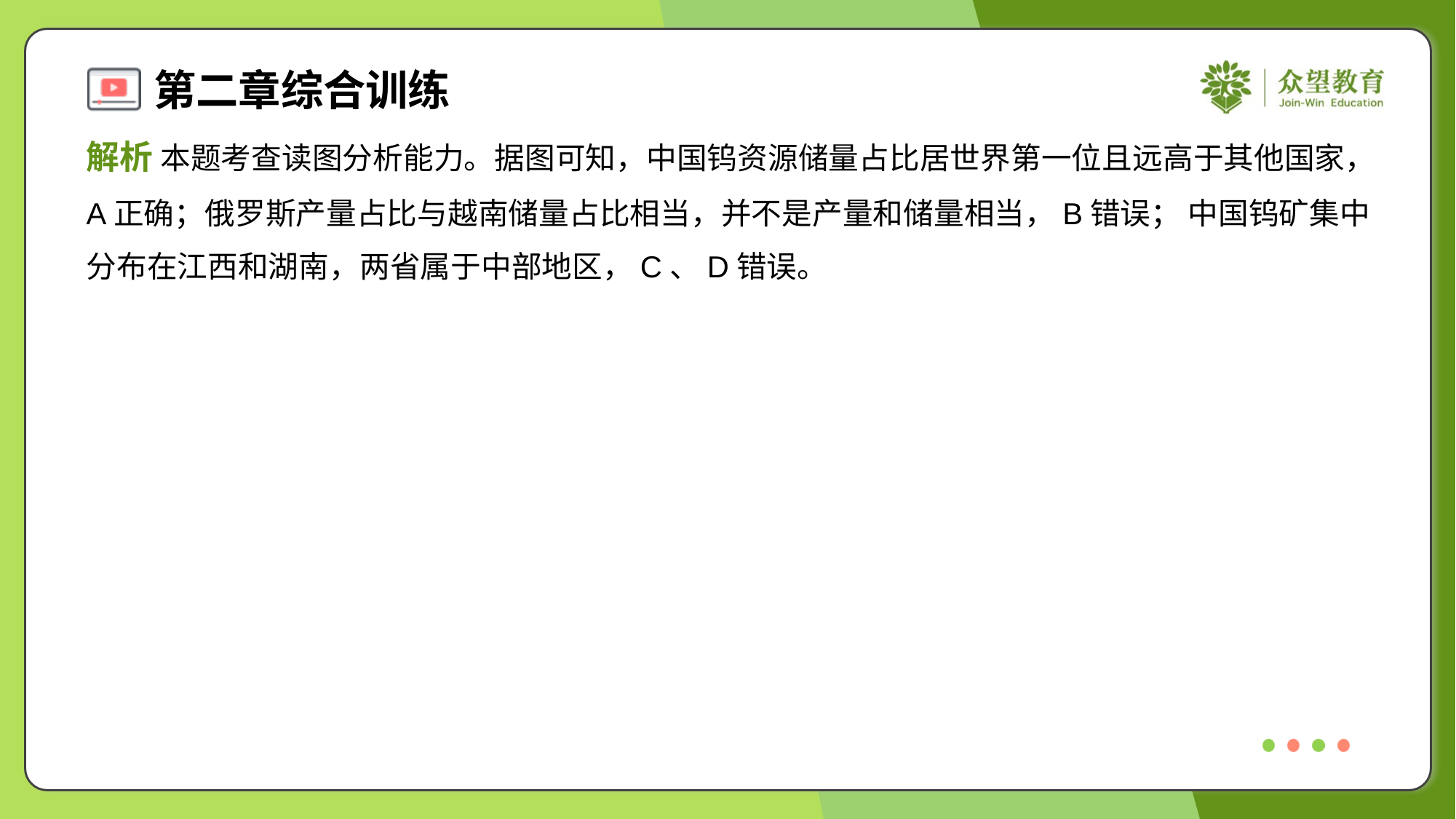

解析 本题考查读图分析能力。据图可知，中国钨资源储量占比居世界第一位且远高于其他国家，
A正确；俄罗斯产量占比与越南储量占比相当，并不是产量和储量相当，B错误； 中国钨矿集中
分布在江西和湖南，两省属于中部地区，C、D错误。